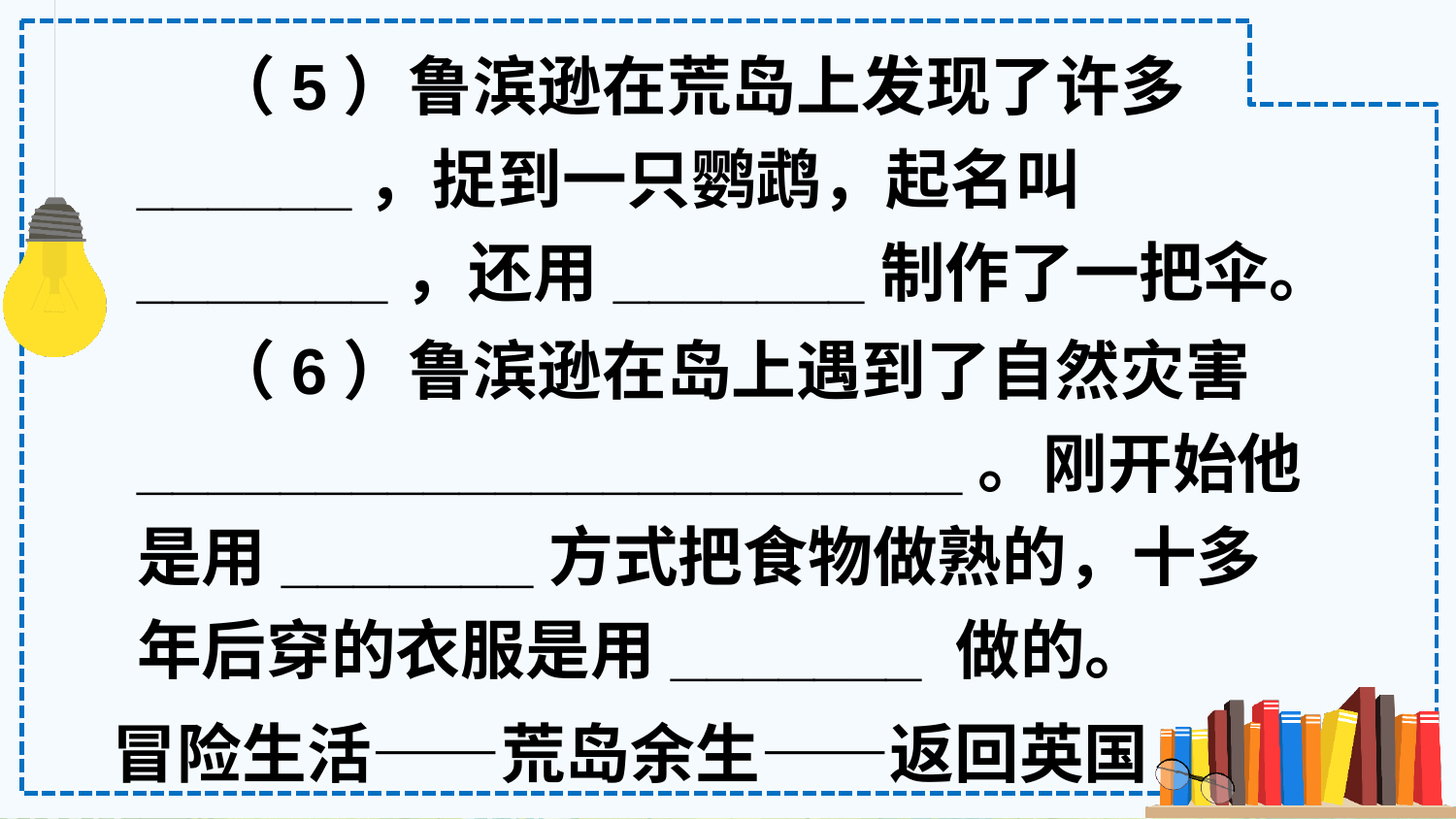

（5）鲁滨逊在荒岛上发现了许多______，捉到一只鹦鹉，起名叫_______，还用_______制作了一把伞。
    （6）鲁滨逊在岛上遇到了自然灾害_______________________。刚开始他是用_______方式把食物做熟的，十多年后穿的衣服是用_______ 做的。
冒险生活——荒岛余生——返回英国